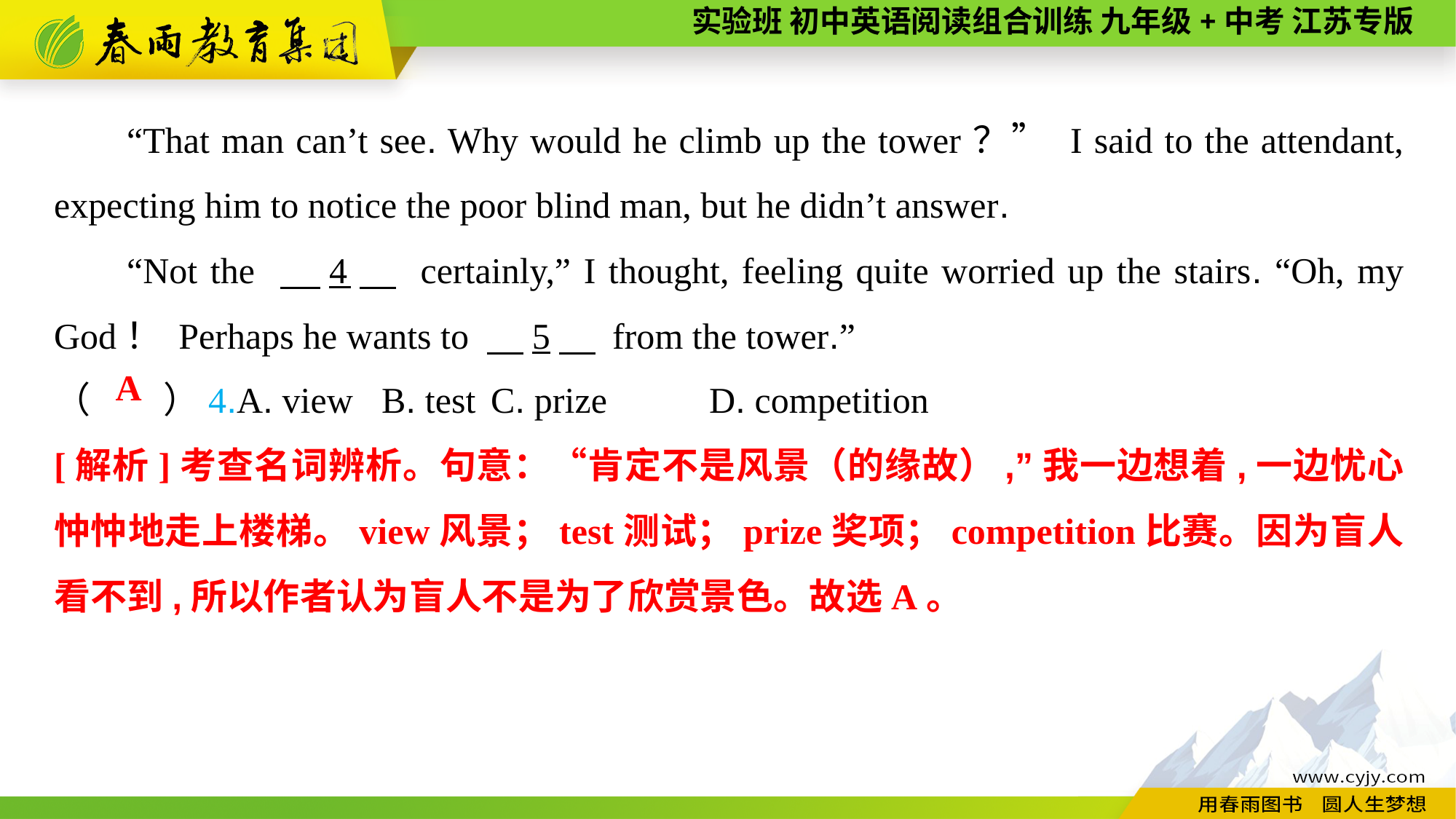

“That man can’t see. Why would he climb up the tower？” I said to the attendant, expecting him to notice the poor blind man, but he didn’t answer.
“Not the 　4　 certainly,” I thought, feeling quite worried up the stairs. “Oh, my God！ Perhaps he wants to 　5　 from the tower.”
（　　）4.A. view	B. test	C. prize	D. competition
A
[解析]考查名词辨析。句意：“肯定不是风景（的缘故）,”我一边想着,一边忧心忡忡地走上楼梯。view风景；test测试；prize奖项；competition比赛。因为盲人看不到,所以作者认为盲人不是为了欣赏景色。故选A。